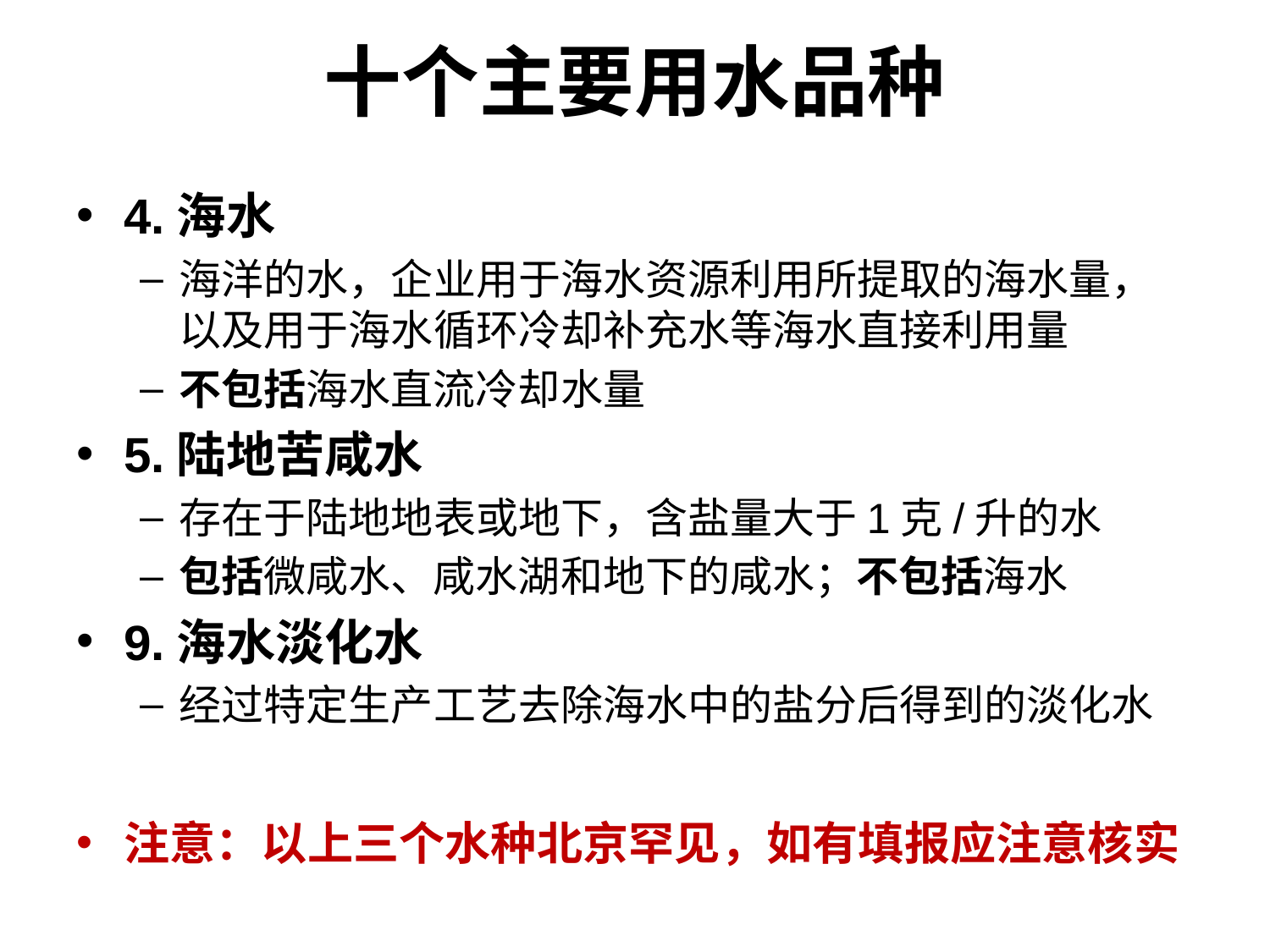

# 十个主要用水品种
4.海水
海洋的水，企业用于海水资源利用所提取的海水量，以及用于海水循环冷却补充水等海水直接利用量
不包括海水直流冷却水量
5.陆地苦咸水
存在于陆地地表或地下，含盐量大于1克/升的水
包括微咸水、咸水湖和地下的咸水；不包括海水
9.海水淡化水
经过特定生产工艺去除海水中的盐分后得到的淡化水

注意：以上三个水种北京罕见，如有填报应注意核实